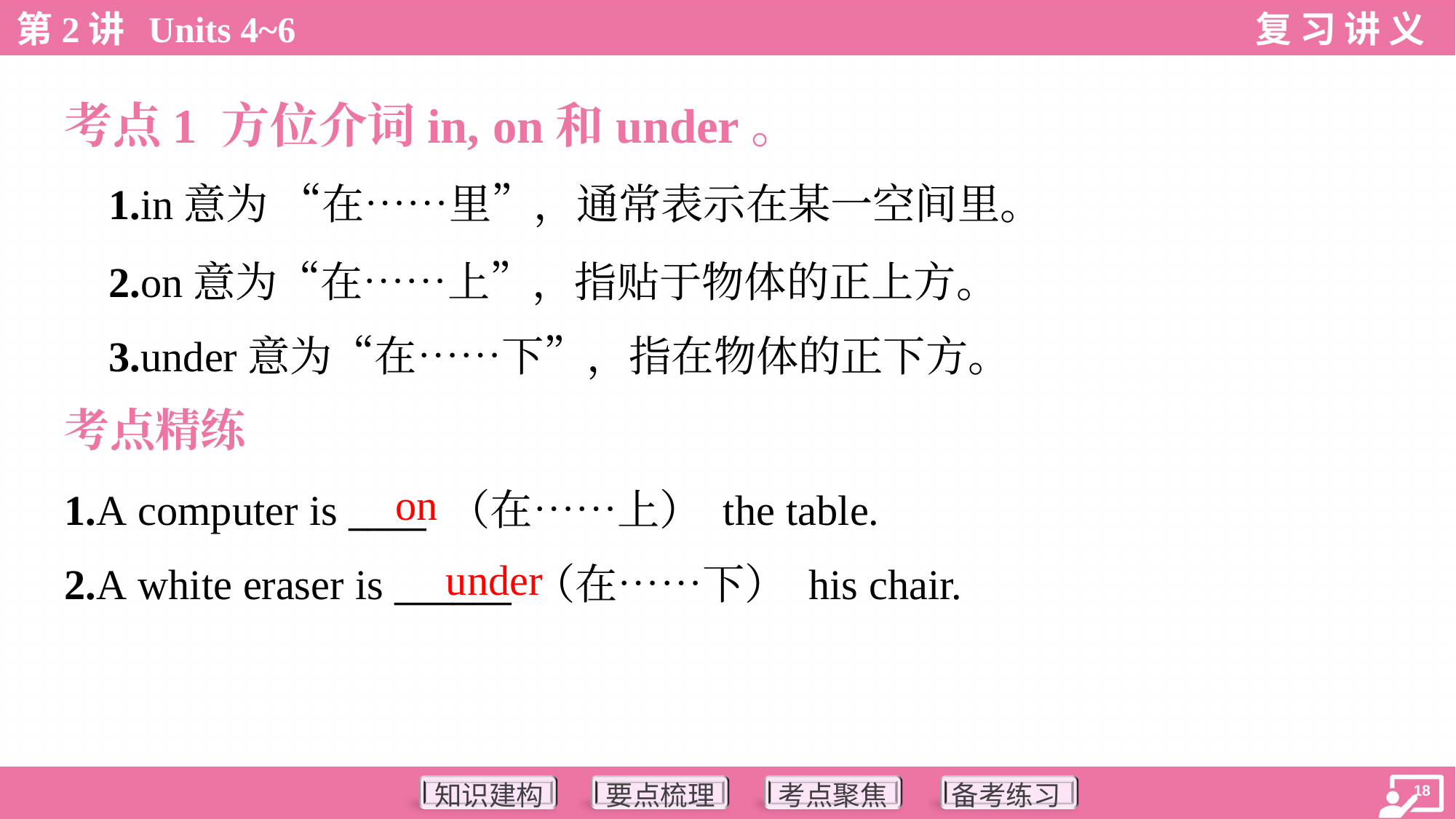

考点1 方位介词in, on和under。
    1.in意为 “在……里”，通常表示在某一空间里。
    2.on意为“在……上”，指贴于物体的正上方。
    3.under意为“在……下”，指在物体的正下方。
考点精练
on
1.A computer is ____ （在……上） the table.
2.A white eraser is ______ （在……下） his chair.
under